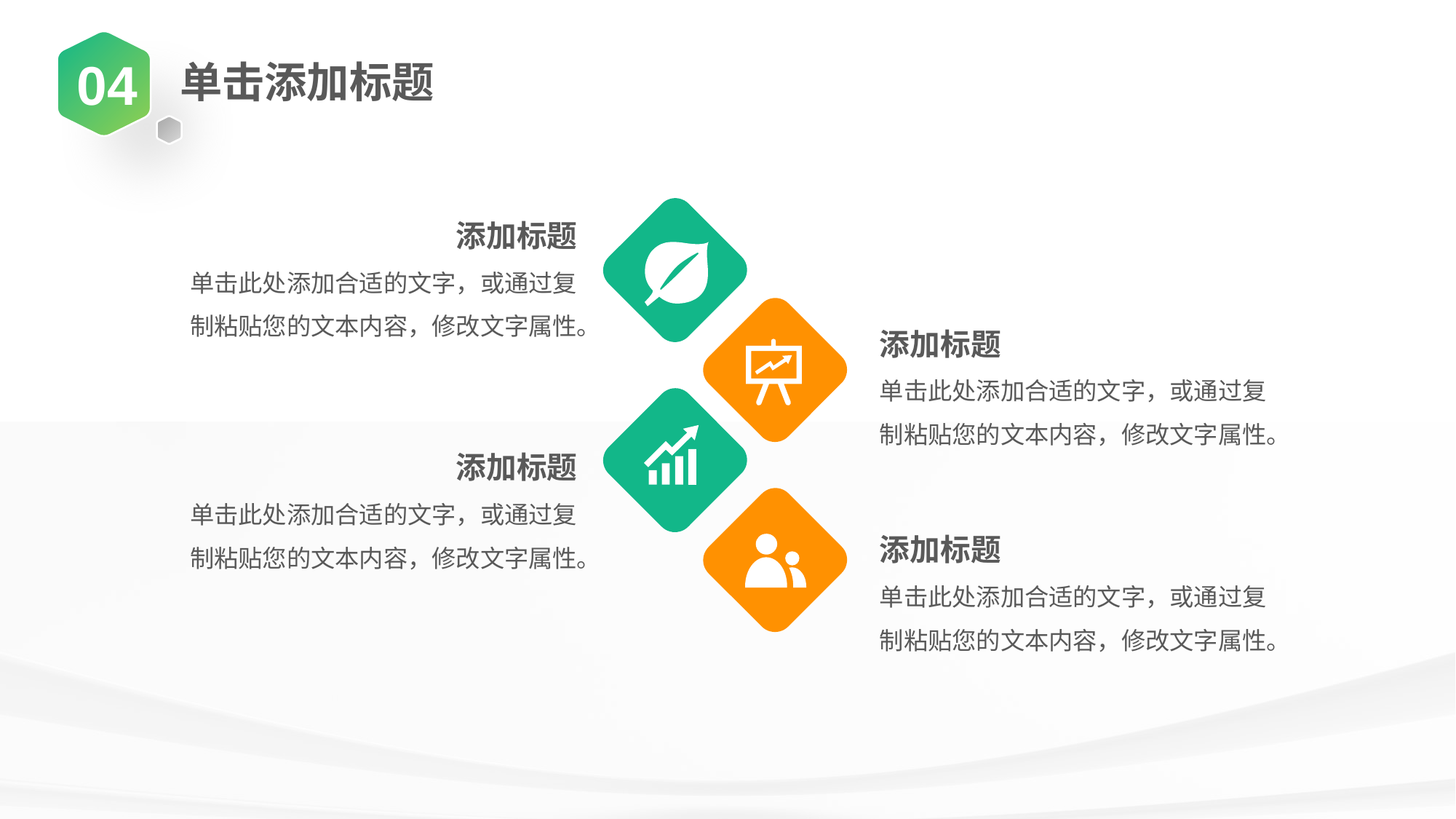

04
单击添加标题
添加标题
单击此处添加合适的文字，或通过复制粘贴您的文本内容，修改文字属性。

添加标题
单击此处添加合适的文字，或通过复制粘贴您的文本内容，修改文字属性。

添加标题
单击此处添加合适的文字，或通过复制粘贴您的文本内容，修改文字属性。

添加标题
单击此处添加合适的文字，或通过复制粘贴您的文本内容，修改文字属性。